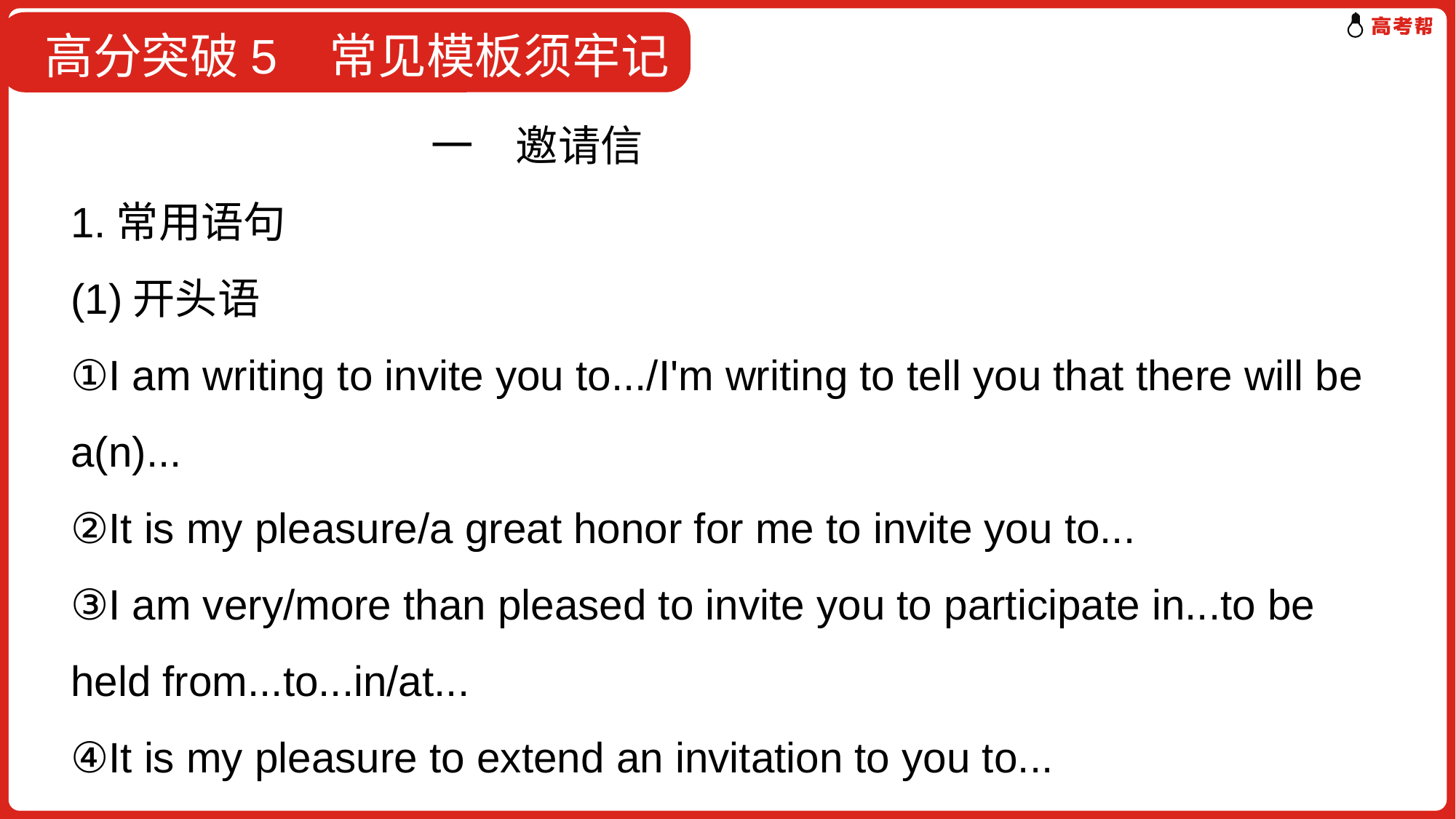

高分突破5   常见模板须牢记
                                     一　邀请信
1.常用语句
(1)开头语
①I am writing to invite you to.../I'm writing to tell you that there will be a(n)...
②It is my pleasure/a great honor for me to invite you to...
③I am very/more than pleased to invite you to participate in...to be held from...to...in/at...
④It is my pleasure to extend an invitation to you to...